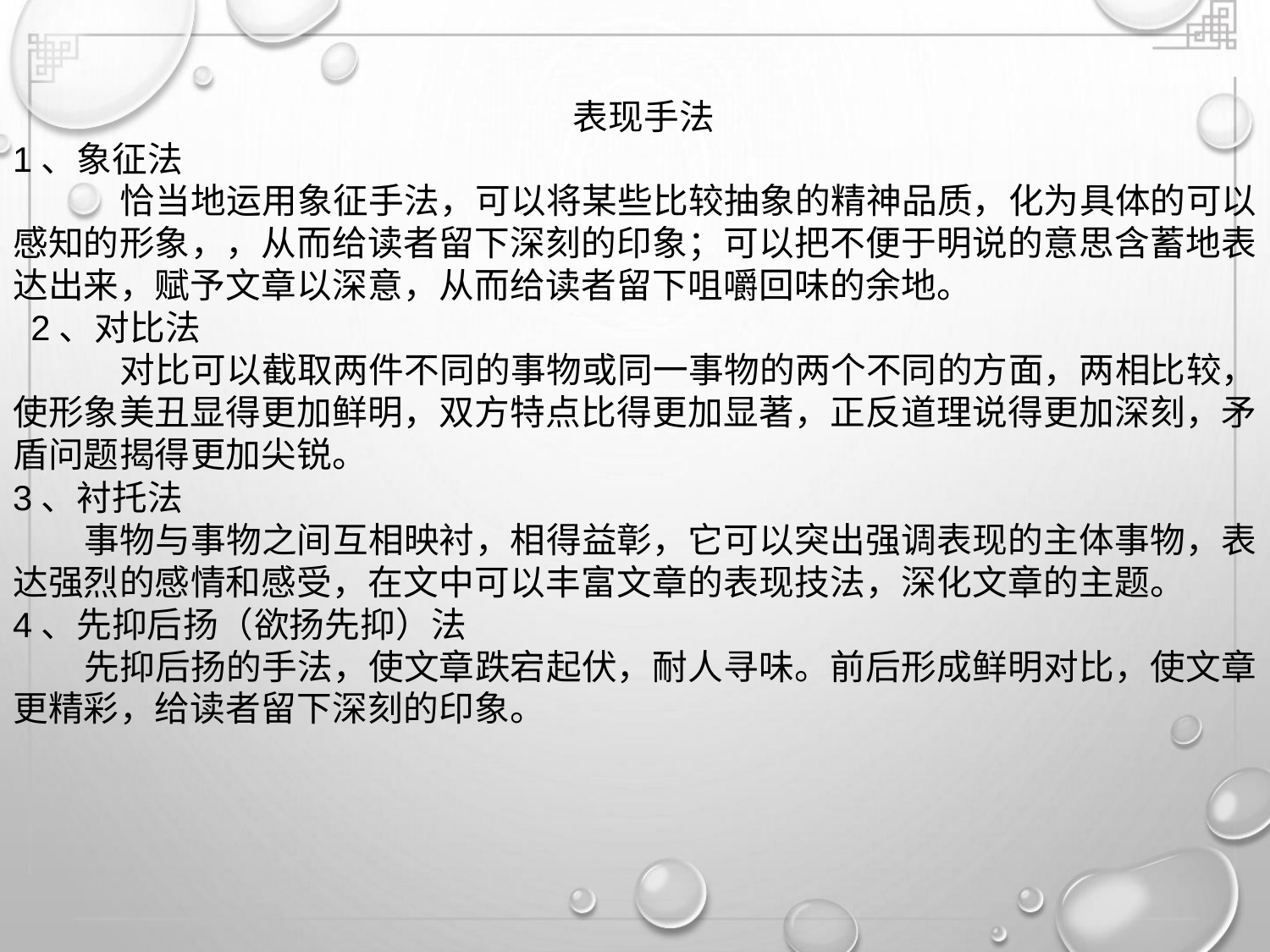

表现手法
1、象征法
恰当地运用象征手法，可以将某些比较抽象的精神品质，化为具体的可以
感知的形象，，从而给读者留下深刻的印象；可以把不便于明说的意思含蓄地表
达出来，赋予文章以深意，从而给读者留下咀嚼回味的余地。
2、对比法
对比可以截取两件不同的事物或同一事物的两个不同的方面，两相比较，
使形象美丑显得更加鲜明，双方特点比得更加显著，正反道理说得更加深刻，矛
盾问题揭得更加尖锐。
3、衬托法
事物与事物之间互相映衬，相得益彰，它可以突出强调表现的主体事物，表
达强烈的感情和感受，在文中可以丰富文章的表现技法，深化文章的主题。
4、先抑后扬（欲扬先抑）法
先抑后扬的手法，使文章跌宕起伏，耐人寻味。前后形成鲜明对比，使文章
更精彩，给读者留下深刻的印象。